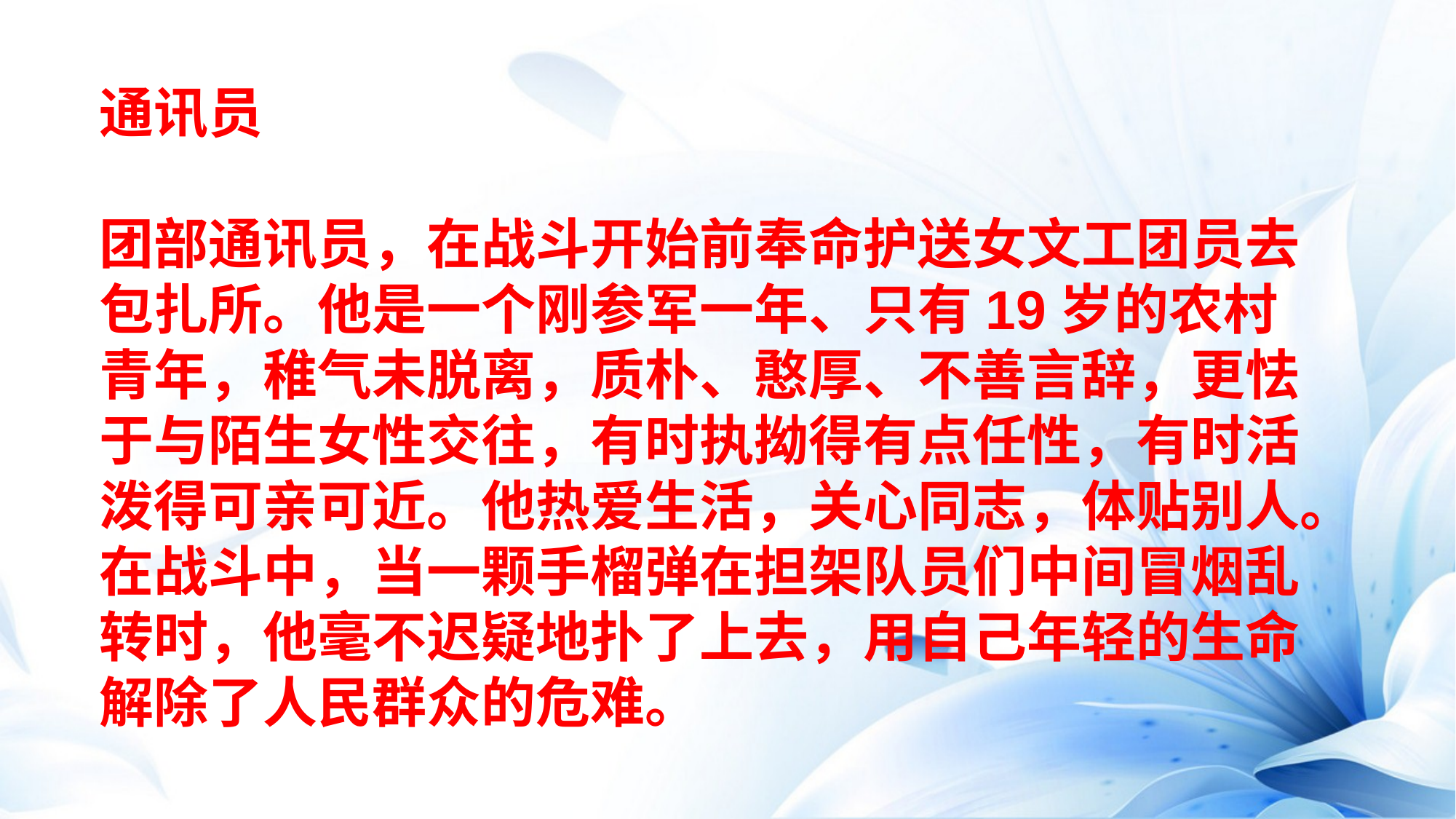

通讯员

团部通讯员，在战斗开始前奉命护送女文工团员去包扎所。他是一个刚参军一年、只有19岁的农村青年，稚气未脱离，质朴、憨厚、不善言辞，更怯于与陌生女性交往，有时执拗得有点任性，有时活泼得可亲可近。他热爱生活，关心同志，体贴别人。在战斗中，当一颗手榴弹在担架队员们中间冒烟乱转时，他毫不迟疑地扑了上去，用自己年轻的生命解除了人民群众的危难。